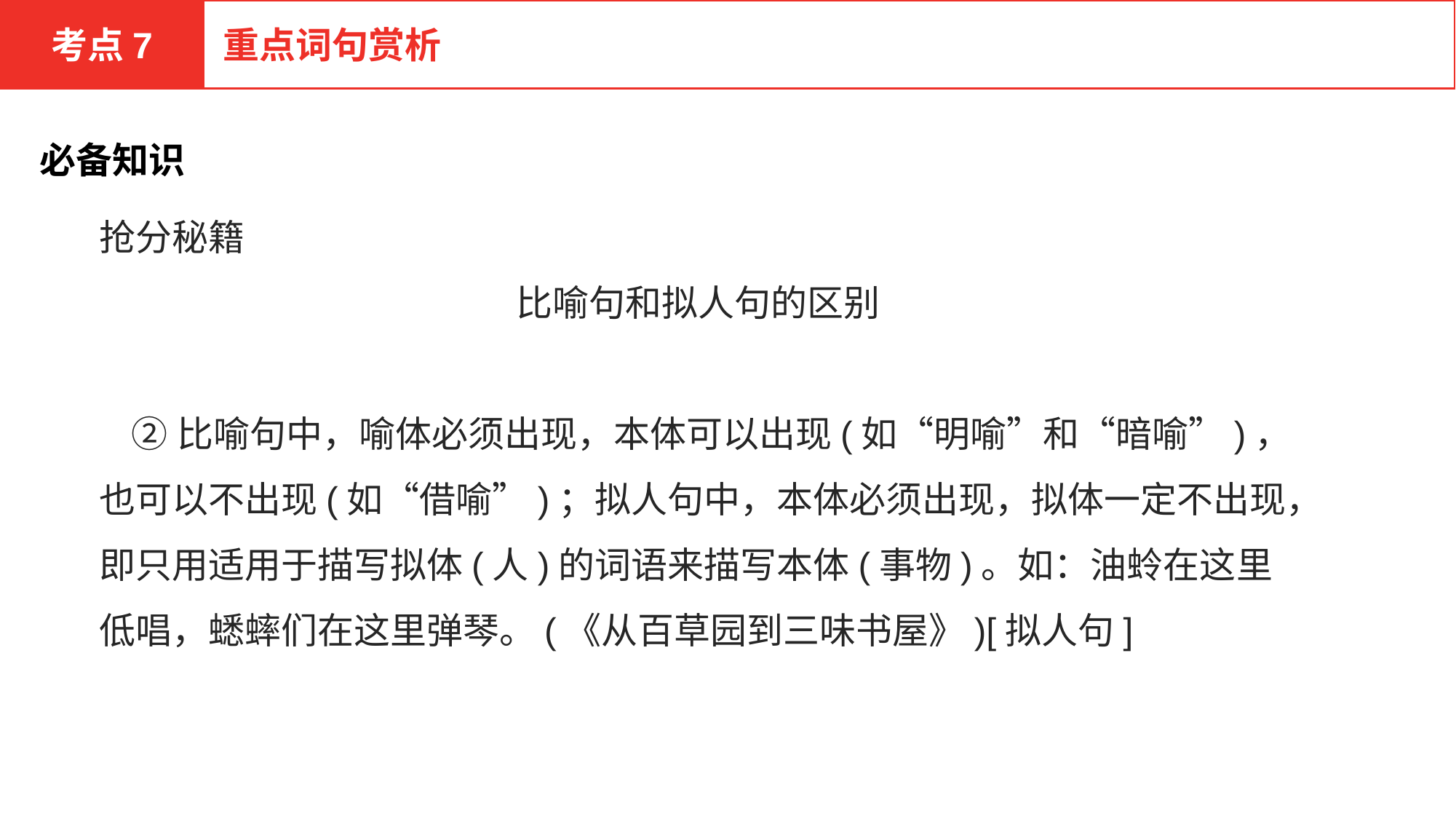

考点7
重点词句赏析
必备知识
抢分秘籍
比喻句和拟人句的区别

    ②比喻句中，喻体必须出现，本体可以出现(如“明喻”和“暗喻”)，也可以不出现(如“借喻”)；拟人句中，本体必须出现，拟体一定不出现，即只用适用于描写拟体(人)的词语来描写本体(事物)。如：油蛉在这里低唱，蟋蟀们在这里弹琴。(《从百草园到三味书屋》)[拟人句]